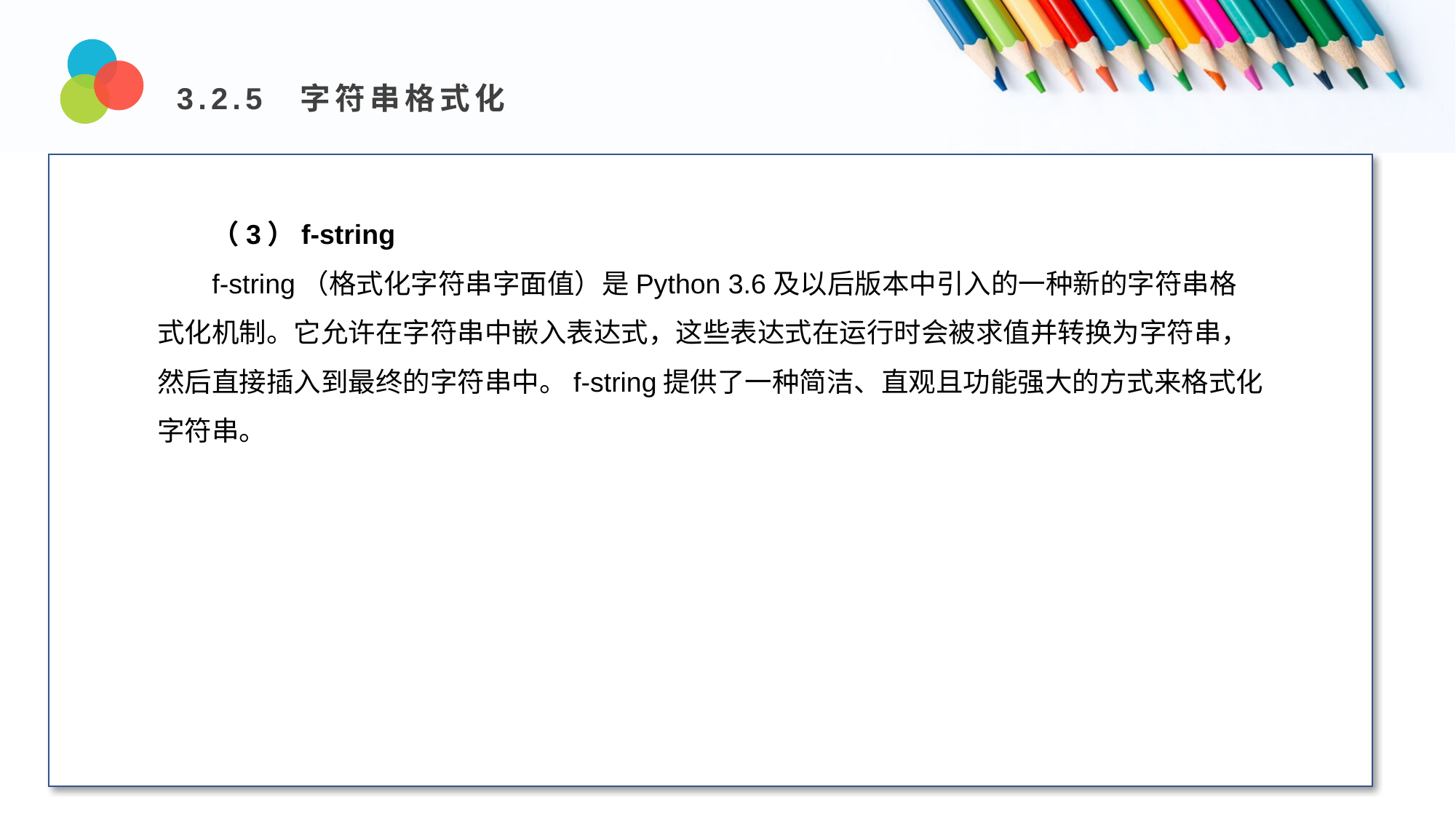

3.2.5  字符串格式化
Design and Production
（3）f-string
f-string（格式化字符串字面值）是Python 3.6及以后版本中引入的一种新的字符串格式化机制。它允许在字符串中嵌入表达式，这些表达式在运行时会被求值并转换为字符串，然后直接插入到最终的字符串中。f-string提供了一种简洁、直观且功能强大的方式来格式化字符串。